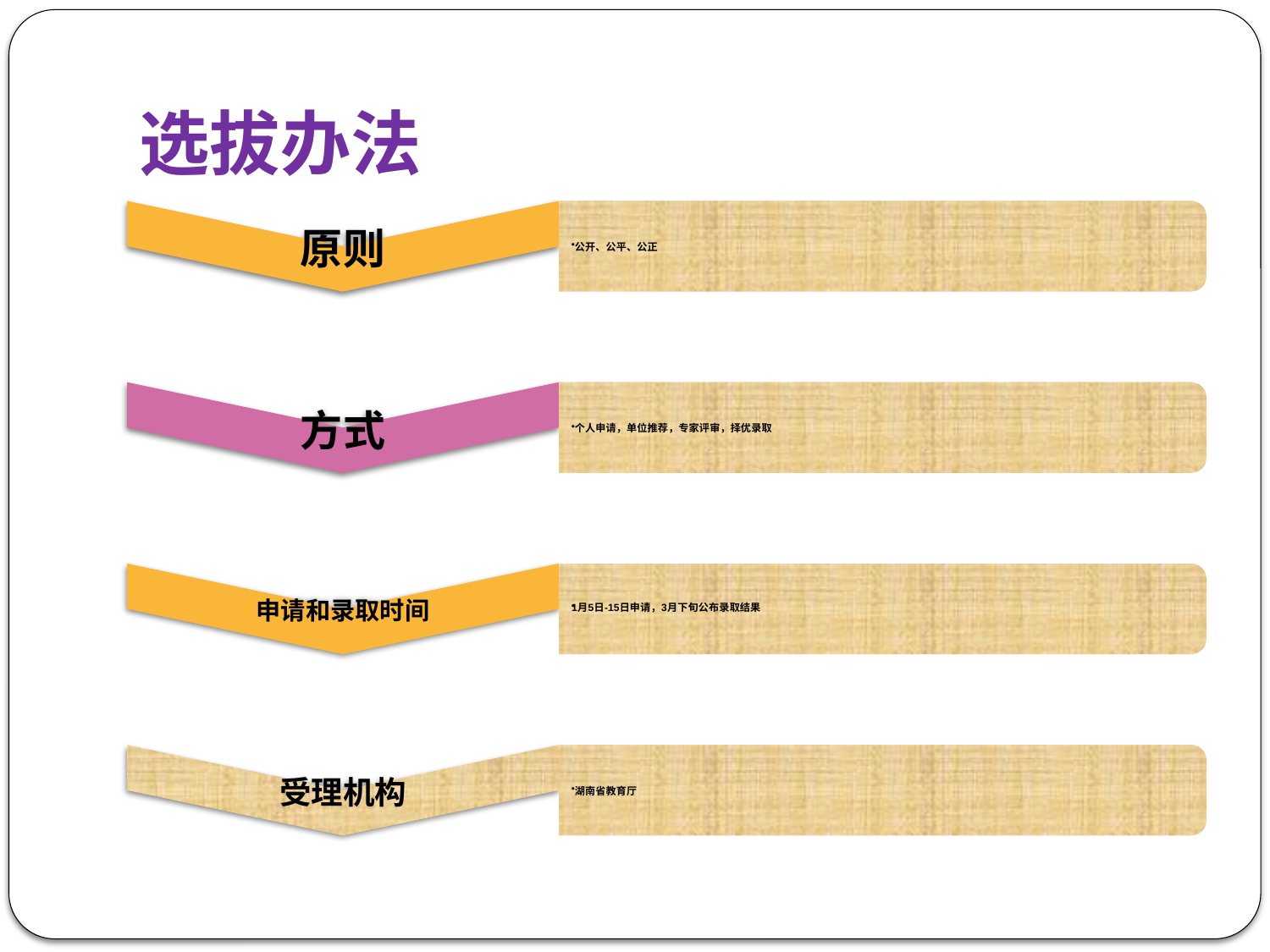

# 选拔办法
原则
公开、公平、公正
方式
个人申请，单位推荐，专家评审，择优录取
申请和录取时间
1月5日-15日申请，3月下旬公布录取结果
湖南省教育厅
受理机构